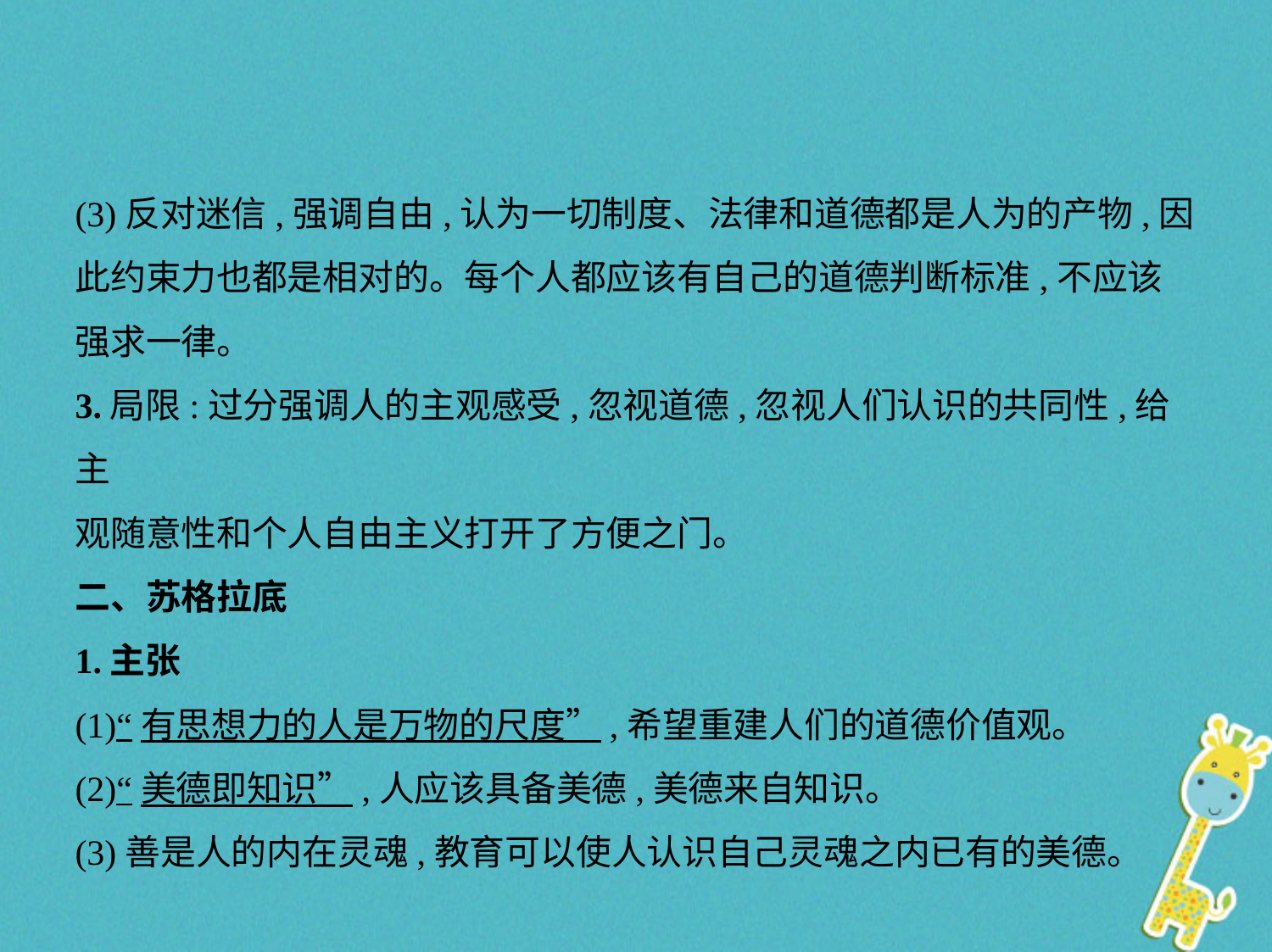

(3)反对迷信,强调自由,认为一切制度、法律和道德都是人为的产物,因
此约束力也都是相对的。每个人都应该有自己的道德判断标准,不应该
强求一律。
3.局限:过分强调人的主观感受,忽视道德,忽视人们认识的共同性,给主
观随意性和个人自由主义打开了方便之门。
二、苏格拉底
1.主张
(1)“有思想力的人是万物的尺度”,希望重建人们的道德价值观。
(2)“美德即知识”,人应该具备美德,美德来自知识。
(3)善是人的内在灵魂,教育可以使人认识自己灵魂之内已有的美德。